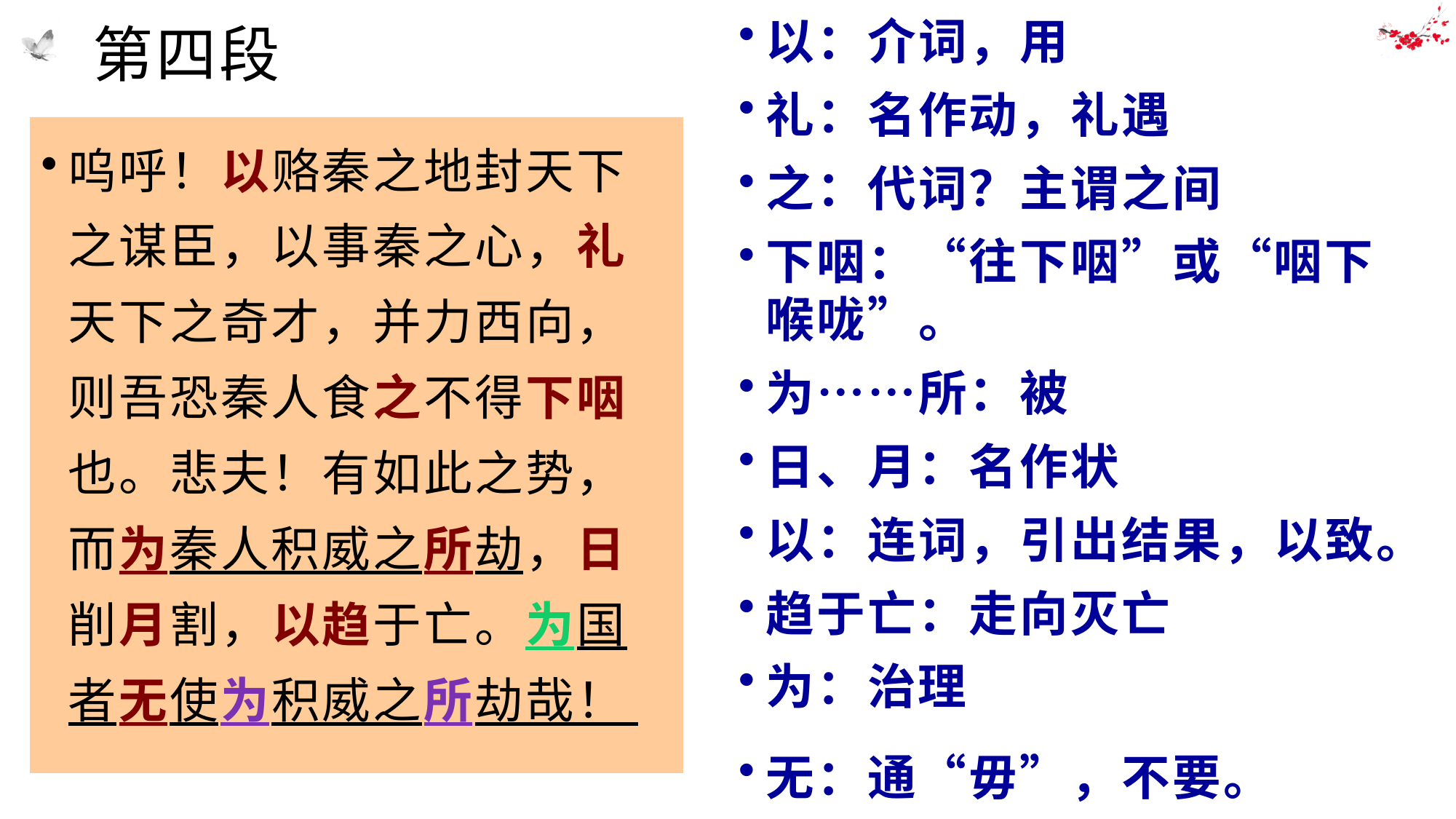

以：介词，用
礼：名作动，礼遇
之：代词？主谓之间
下咽：“往下咽”或“咽下喉咙”。
为……所：被
日、月：名作状
以：连词，引出结果，以致。
趋于亡：走向灭亡
为：治理
无：通“毋”，不要。
# 第四段
呜呼！以赂秦之地封天下之谋臣，以事秦之心，礼天下之奇才，并力西向，则吾恐秦人食之不得下咽也。悲夫！有如此之势，而为秦人积威之所劫，日削月割，以趋于亡。为国者无使为积威之所劫哉！